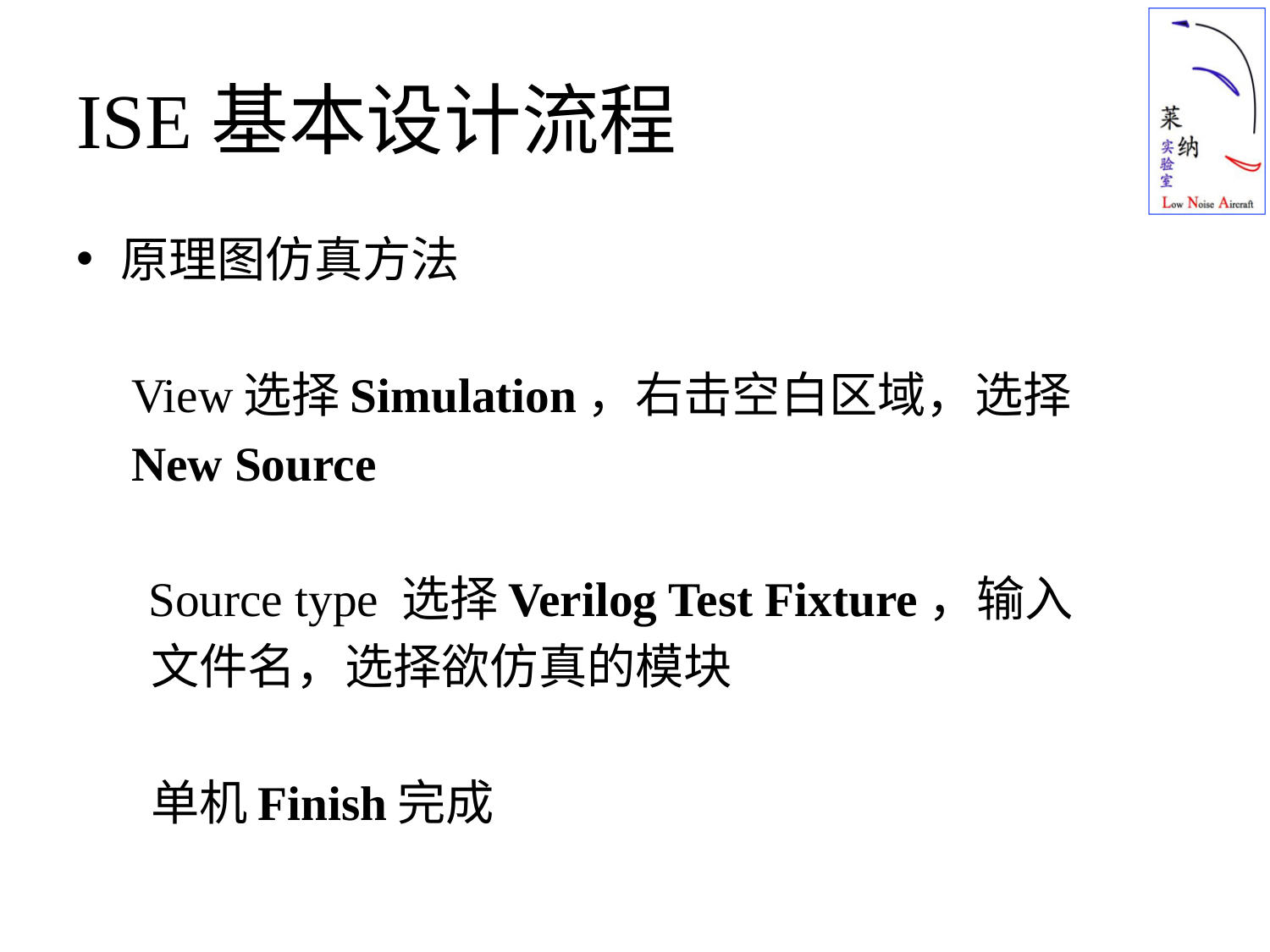

# ISE基本设计流程
原理图仿真方法

     View选择Simulation，右击空白区域，选择
     New Source

      Source type 选择Verilog Test Fixture，输入
      文件名，选择欲仿真的模块

      单机Finish完成